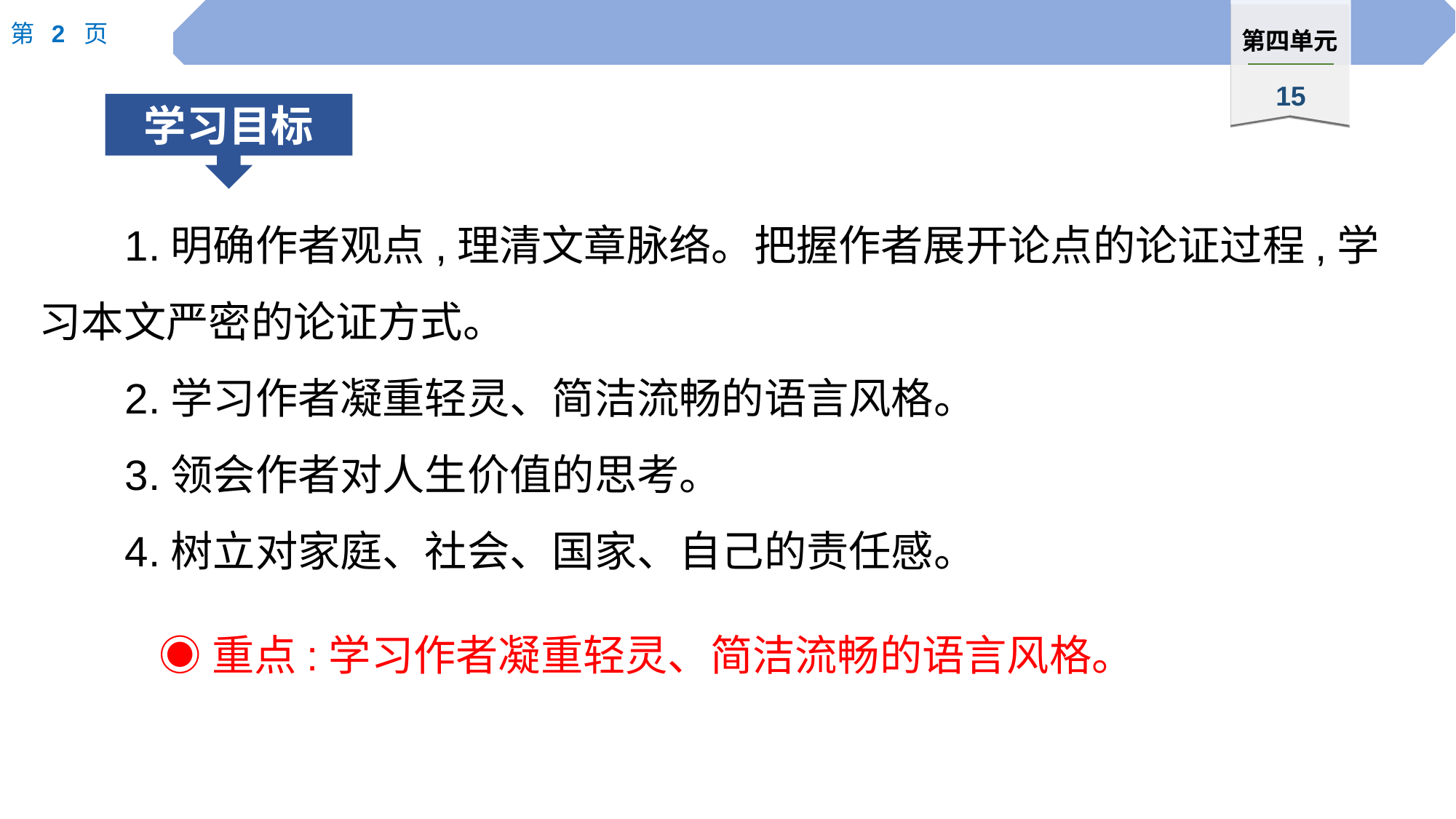

1.明确作者观点,理清文章脉络。把握作者展开论点的论证过程,学习本文严密的论证方式。
2.学习作者凝重轻灵、简洁流畅的语言风格。
3.领会作者对人生价值的思考。
4.树立对家庭、社会、国家、自己的责任感。
◉重点:学习作者凝重轻灵、简洁流畅的语言风格。